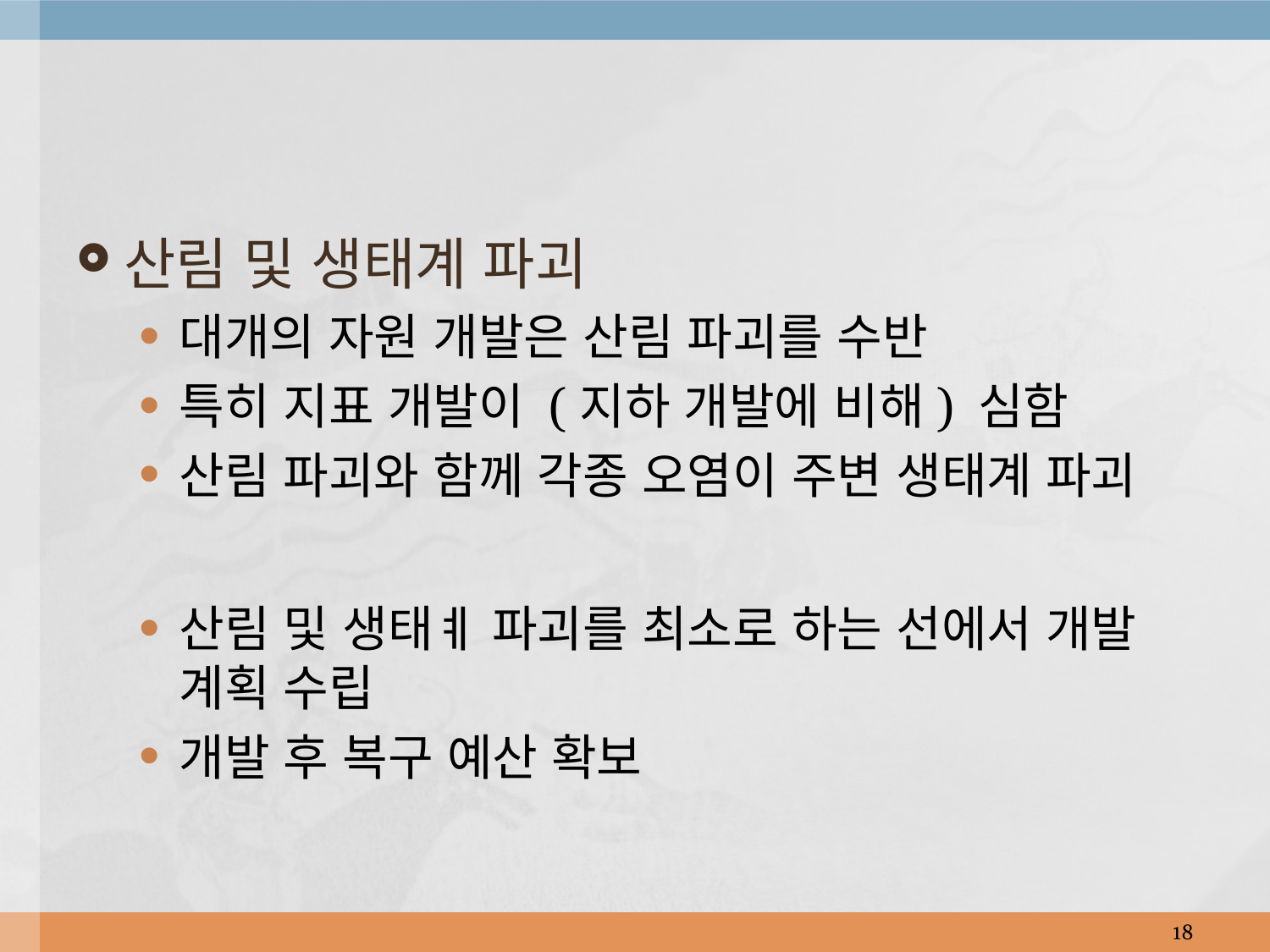

산림 및 생태계 파괴
대개의 자원 개발은 산림 파괴를 수반
특히 지표 개발이 (지하 개발에 비해) 심함
산림 파괴와 함께 각종 오염이 주변 생태계 파괴

산림 및 생태ㅖ 파괴를 최소로 하는 선에서 개발 계획 수립
개발 후 복구 예산 확보

18